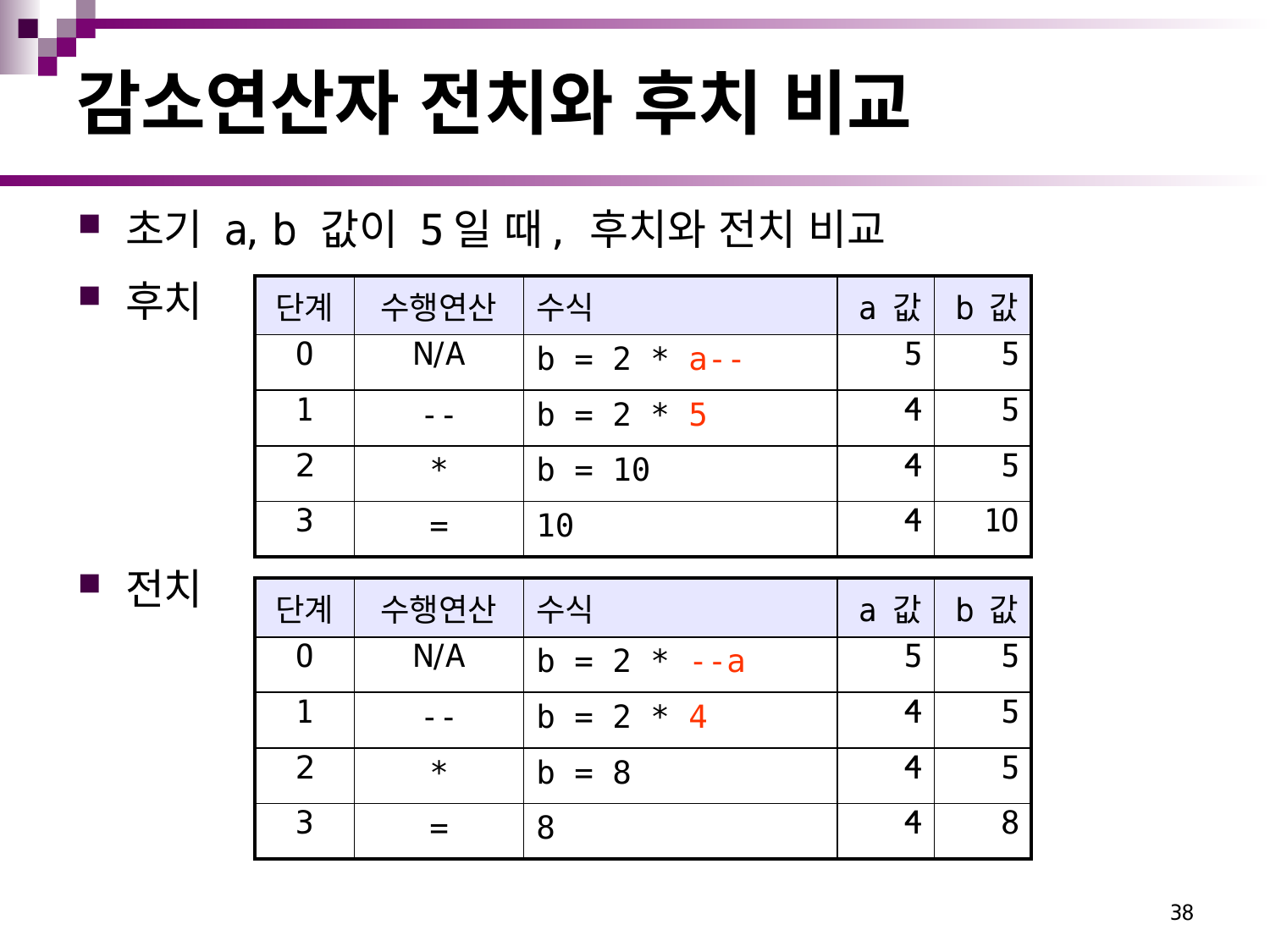

# 감소연산자 전치와 후치 비교
초기 a, b 값이 5일 때, 후치와 전치 비교
후치

전치
| 단계 | 수행연산 | 수식 | a 값 | b 값 |
| --- | --- | --- | --- | --- |
| 0 | N/A | b = 2 \* a-- | 5 | 5 |
| 1 | -- | b = 2 \* 5 | 4 | 5 |
| 2 | \* | b = 10 | 4 | 5 |
| 3 | = | 10 | 4 | 10 |
| 단계 | 수행연산 | 수식 | a 값 | b 값 |
| --- | --- | --- | --- | --- |
| 0 | N/A | b = 2 \* --a | 5 | 5 |
| 1 | -- | b = 2 \* 4 | 4 | 5 |
| 2 | \* | b = 8 | 4 | 5 |
| 3 | = | 8 | 4 | 8 |
38